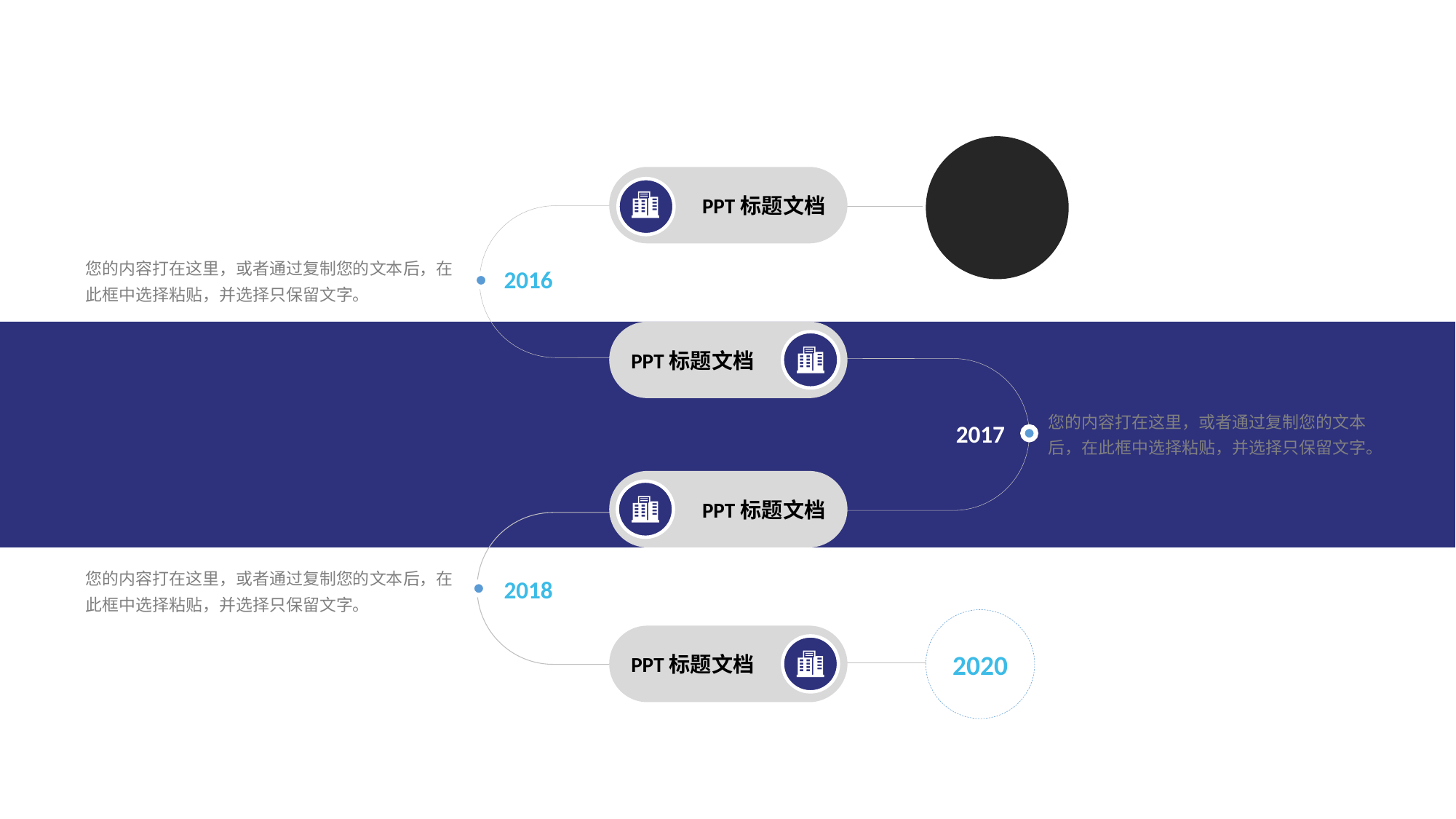

PPT标题文档

您的内容打在这里，或者通过复制您的文本后，在此框中选择粘贴，并选择只保留文字。

2016

PPT标题文档

您的内容打在这里，或者通过复制您的文本后，在此框中选择粘贴，并选择只保留文字。

2017

PPT标题文档

您的内容打在这里，或者通过复制您的文本后，在此框中选择粘贴，并选择只保留文字。
2018

2020
PPT标题文档